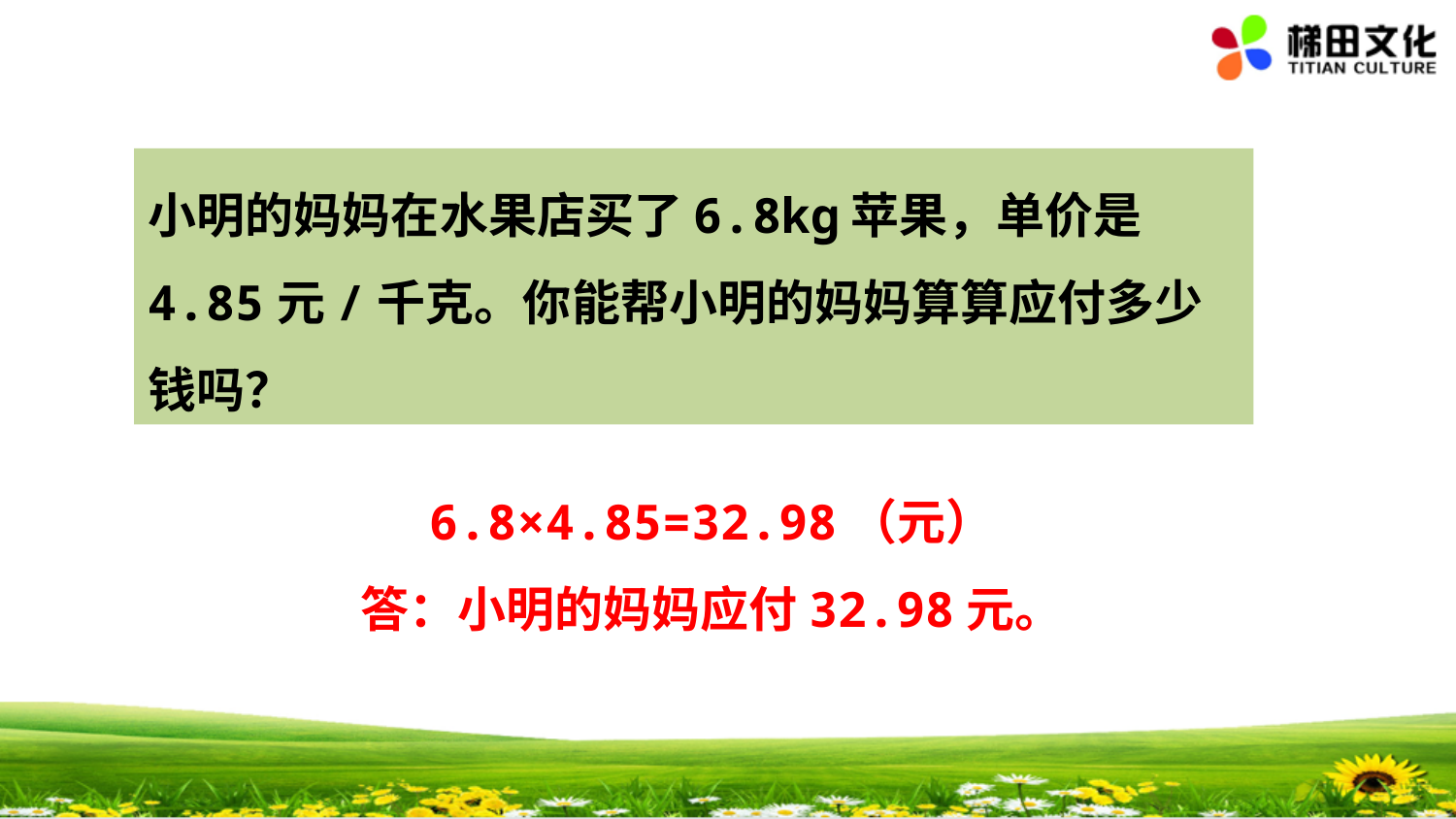

小明的妈妈在水果店买了6.8kg苹果，单价是4.85元/千克。你能帮小明的妈妈算算应付多少钱吗？
6.8×4.85=32.98（元）
答：小明的妈妈应付32.98元。